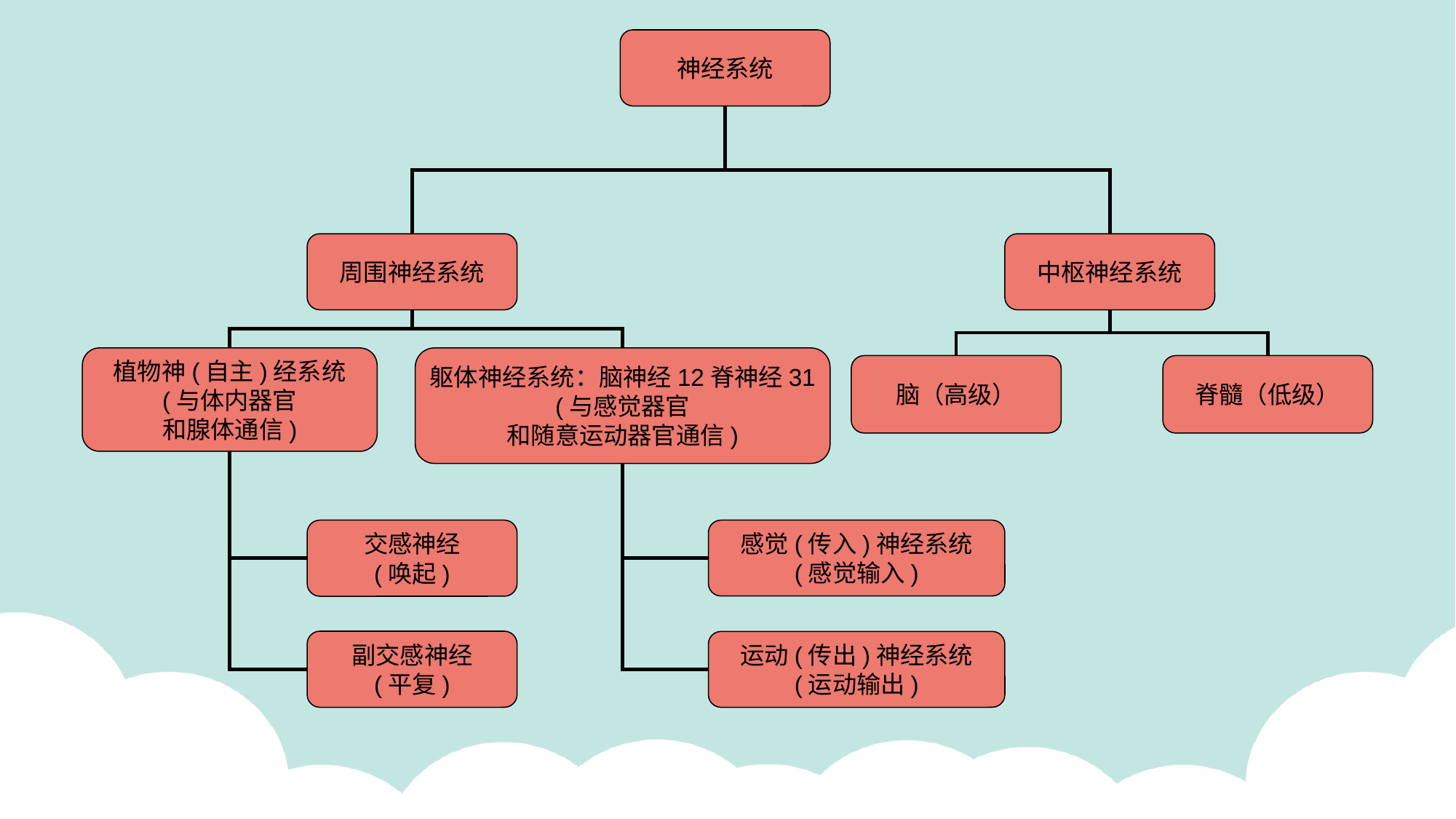

神经系统
周围神经系统
中枢神经系统
植物神(自主)经系统
(与体内器官
和腺体通信)
躯体神经系统：脑神经12脊神经31
(与感觉器官
和随意运动器官通信)
脑（高级）
脊髓（低级）
交感神经
(唤起)
感觉(传入)神经系统
(感觉输入)
副交感神经
(平复)
运动(传出)神经系统
(运动输出)